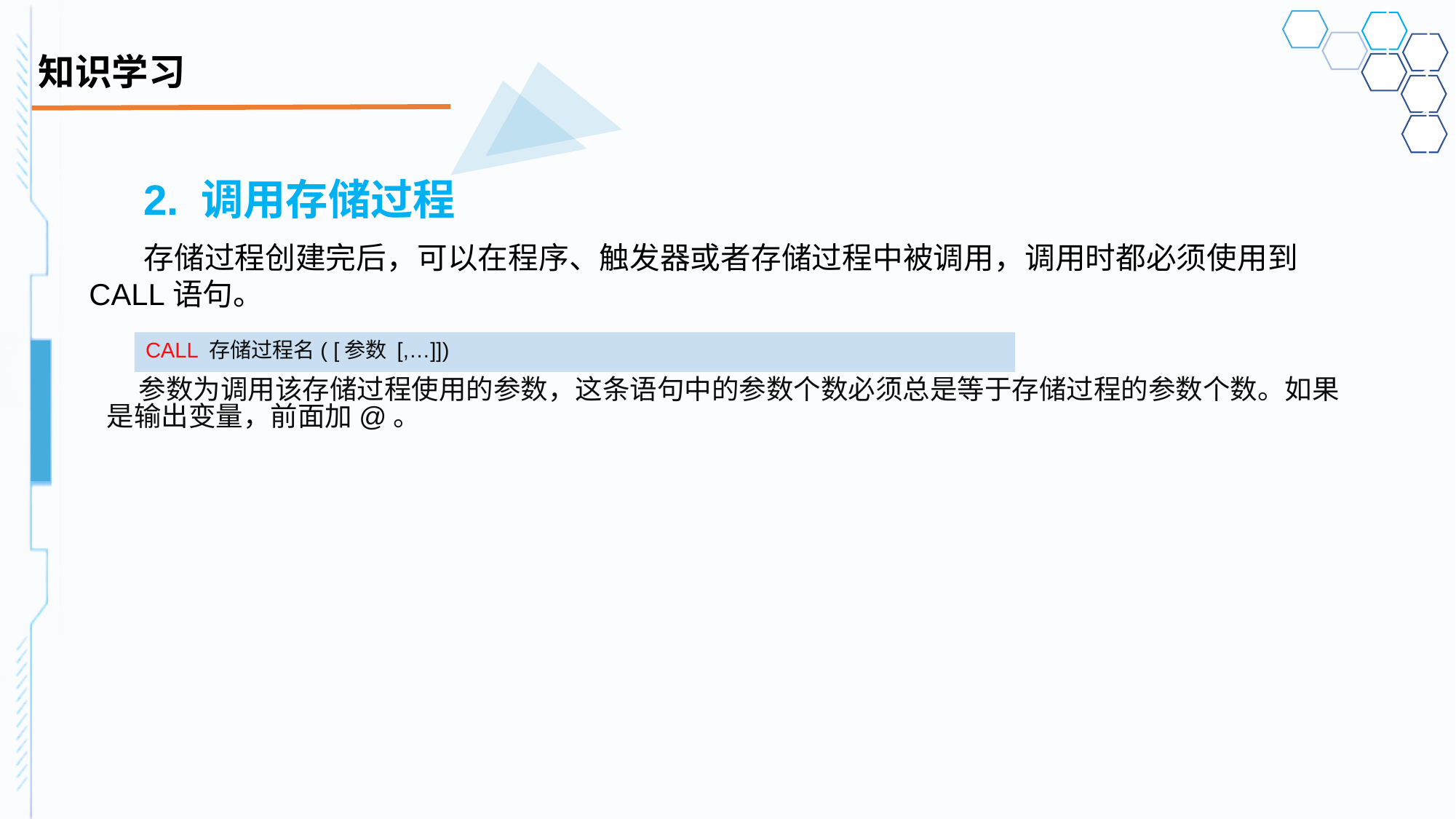

# 知识学习

2. 调用存储过程
存储过程创建完后，可以在程序、触发器或者存储过程中被调用，调用时都必须使用到CALL语句。

CALL 存储过程名( [参数 [,…]])
参数为调用该存储过程使用的参数，这条语句中的参数个数必须总是等于存储过程的参数个数。如果是输出变量，前面加@。